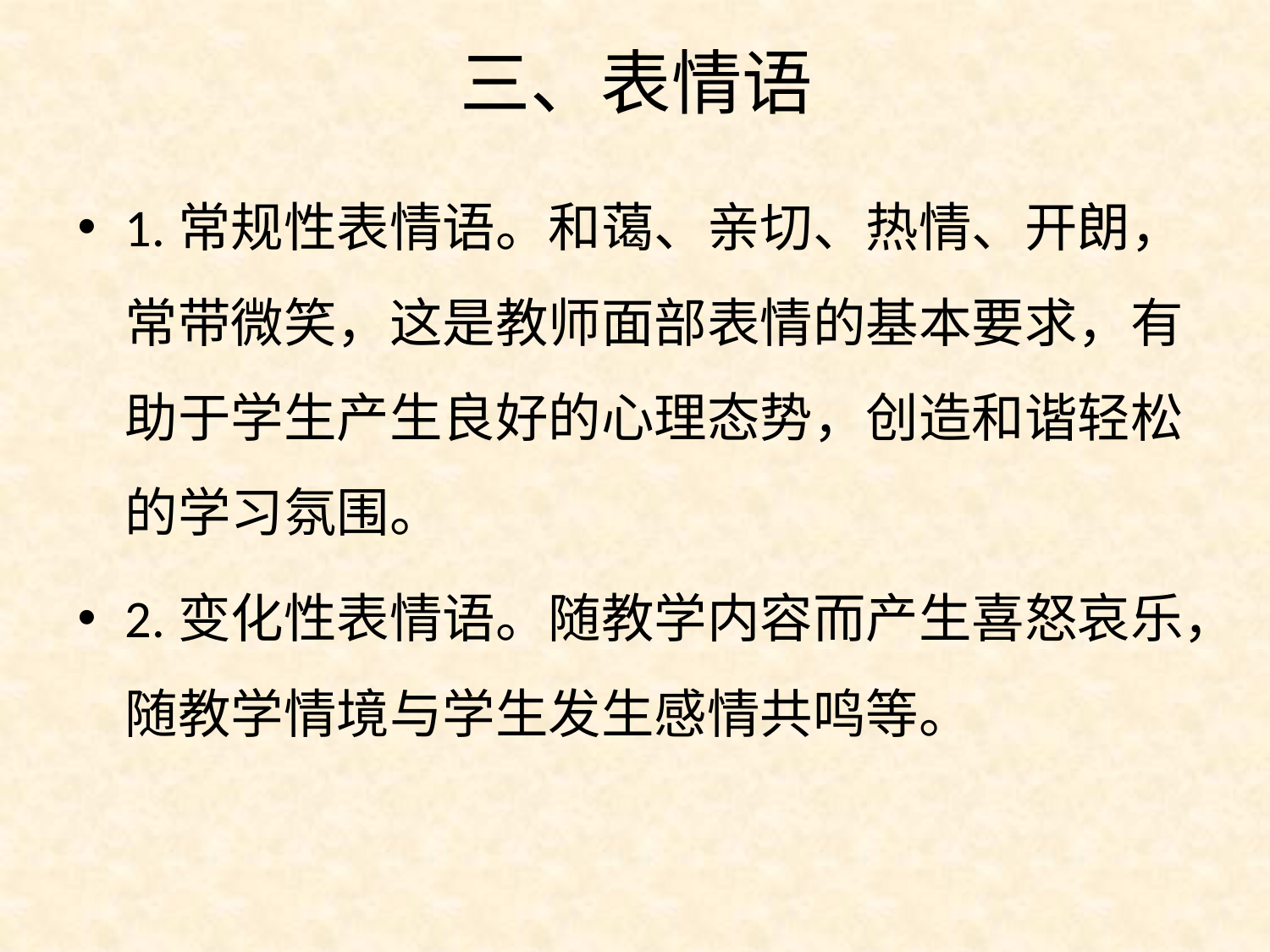

三、表情语
1.常规性表情语。和蔼、亲切、热情、开朗，常带微笑，这是教师面部表情的基本要求，有助于学生产生良好的心理态势，创造和谐轻松的学习氛围。
2.变化性表情语。随教学内容而产生喜怒哀乐，随教学情境与学生发生感情共鸣等。